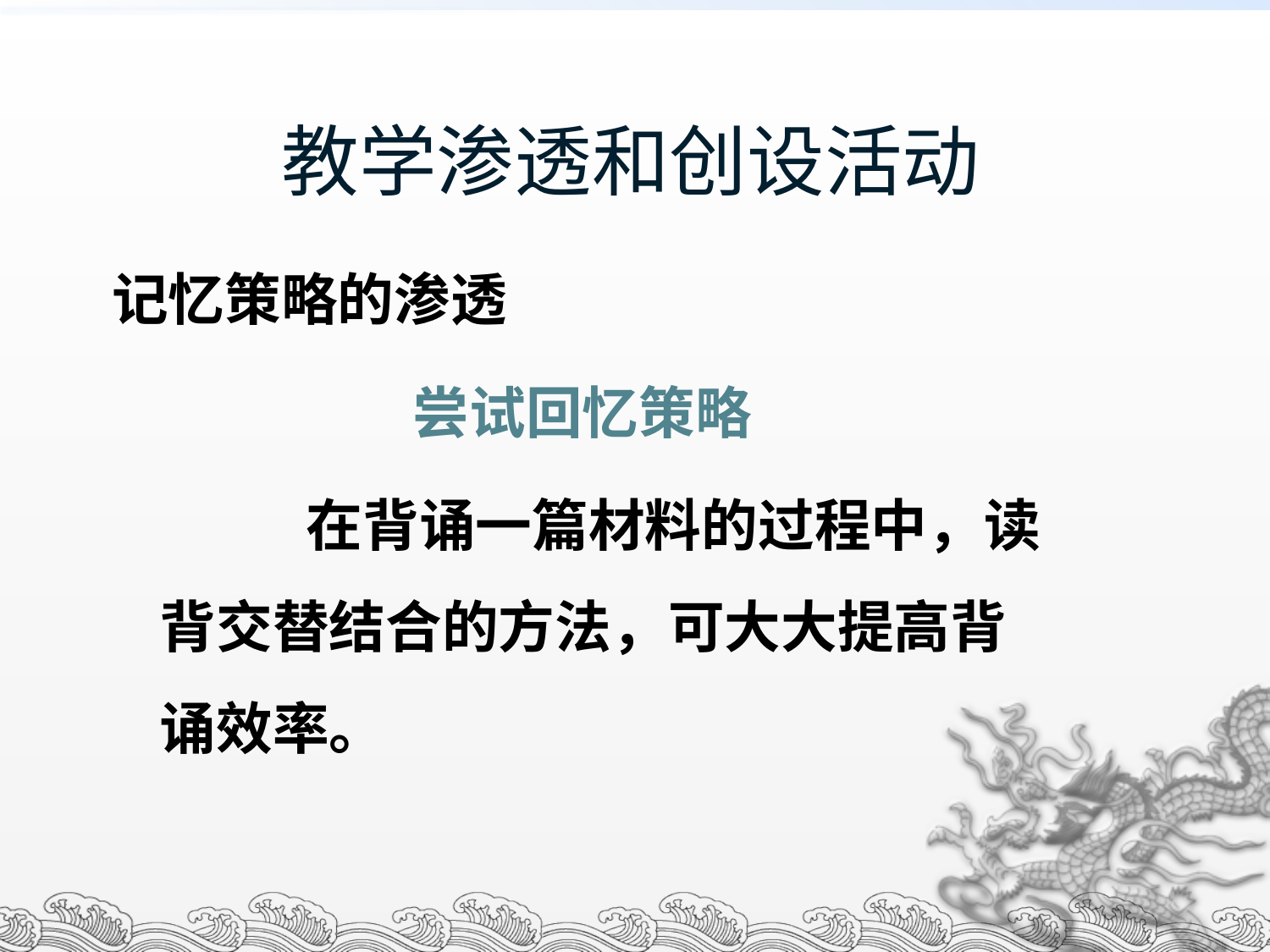

# 教学渗透和创设活动
记忆策略的渗透
尝试回忆策略
              在背诵一篇材料的过程中，读背交替结合的方法，可大大提高背诵效率。